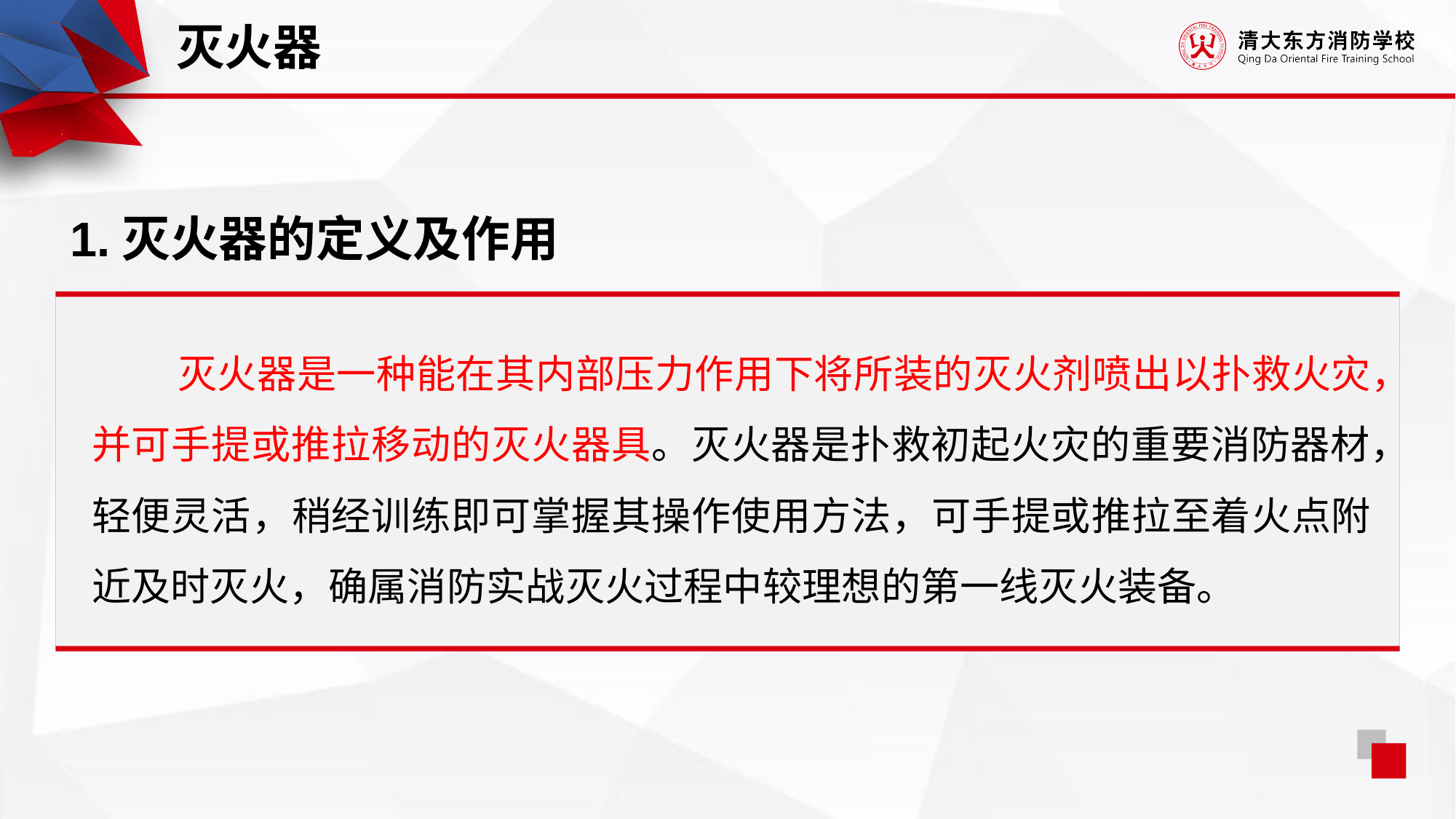

灭火器

1.灭火器的定义及作用

灭火器是一种能在其内部压力作用下将所装的灭火剂喷出以扑救火灾，并可手提或推拉移动的灭火器具。灭火器是扑救初起火灾的重要消防器材，轻便灵活，稍经训练即可掌握其操作使用方法，可手提或推拉至着火点附近及时灭火，确属消防实战灭火过程中较理想的第一线灭火装备。